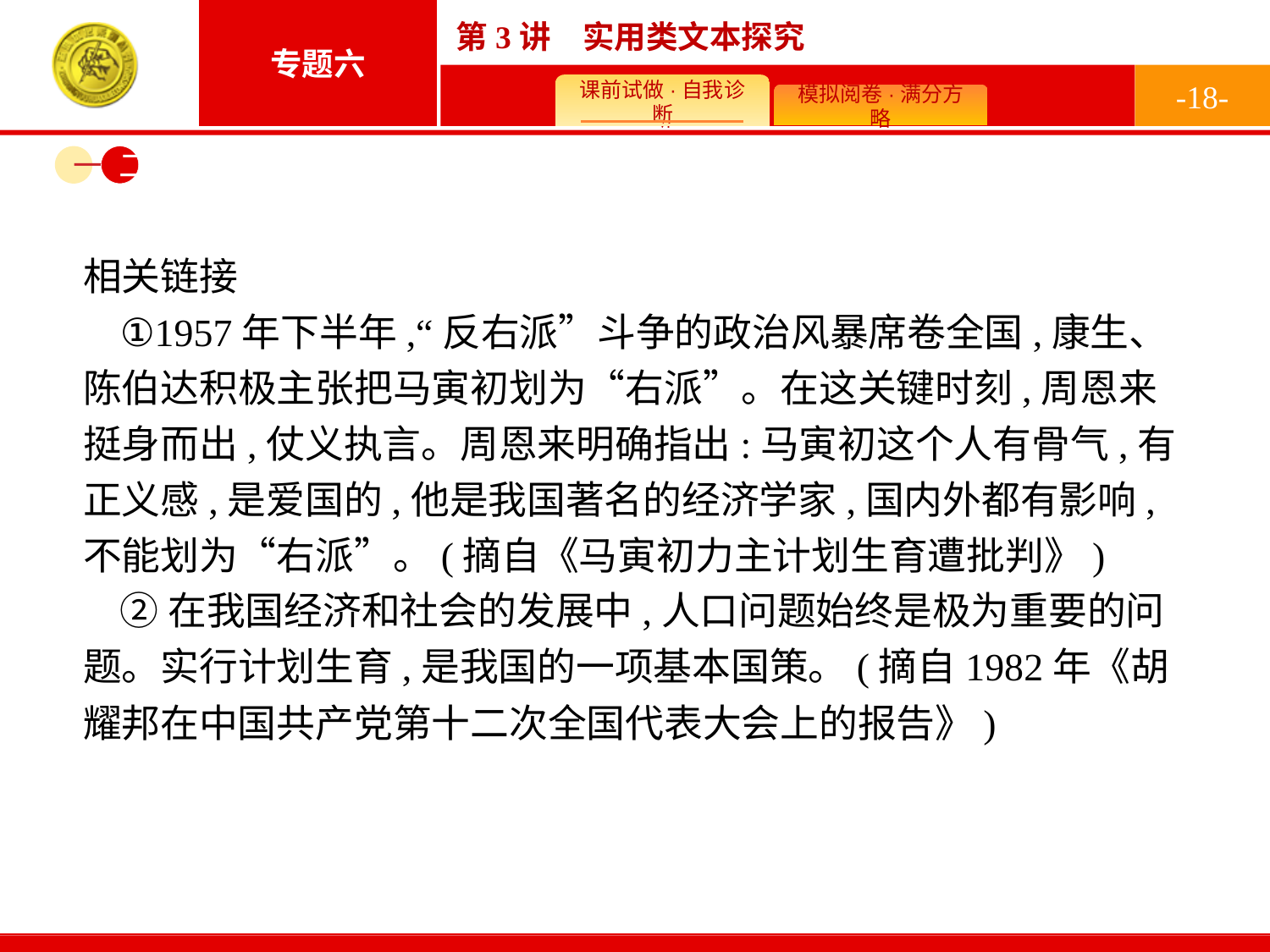

-18-
一
二
相关链接
①1957年下半年,“反右派”斗争的政治风暴席卷全国,康生、陈伯达积极主张把马寅初划为“右派”。在这关键时刻,周恩来挺身而出,仗义执言。周恩来明确指出:马寅初这个人有骨气,有正义感,是爱国的,他是我国著名的经济学家,国内外都有影响,不能划为“右派”。(摘自《马寅初力主计划生育遭批判》)
②在我国经济和社会的发展中,人口问题始终是极为重要的问题。实行计划生育,是我国的一项基本国策。(摘自1982年《胡耀邦在中国共产党第十二次全国代表大会上的报告》)